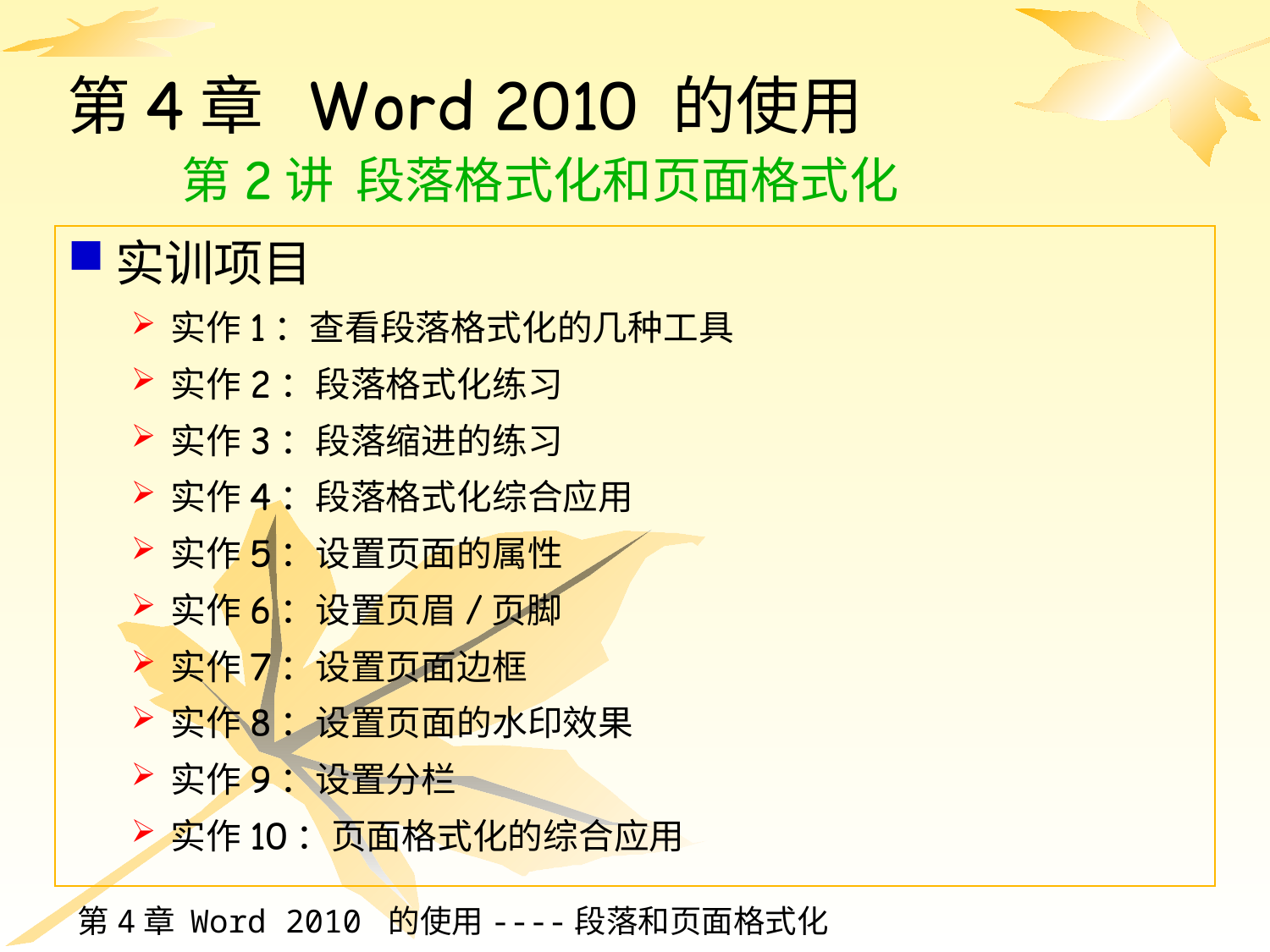

# 第4章  Word 2010 的使用 第2讲  段落格式化和页面格式化
实训项目
实作1：查看段落格式化的几种工具
实作2：段落格式化练习
实作3：段落缩进的练习
实作4：段落格式化综合应用
实作5：设置页面的属性
实作6：设置页眉/页脚
实作7：设置页面边框
实作8：设置页面的水印效果
实作9：设置分栏
实作10：页面格式化的综合应用